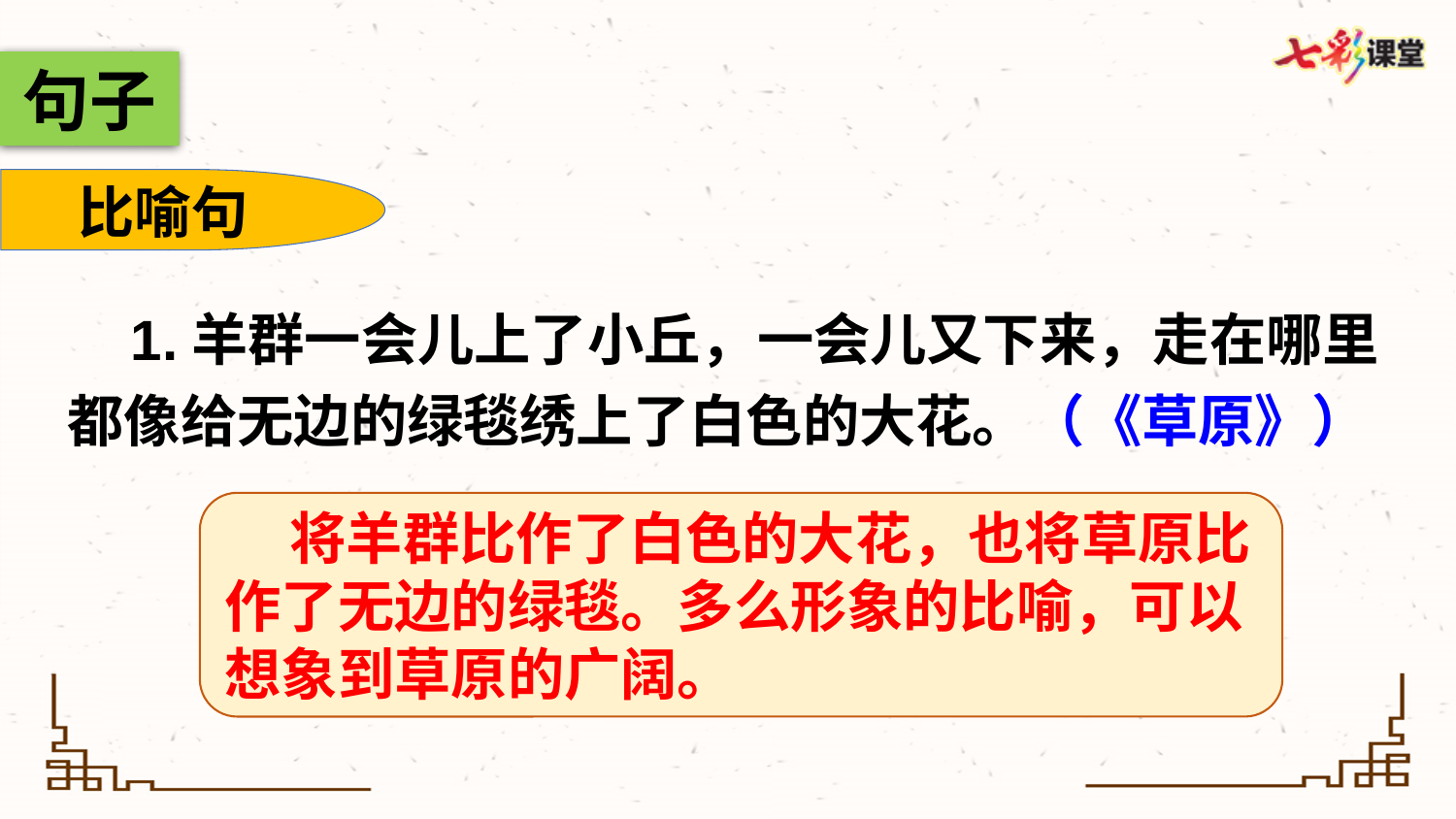

句子

比喻句
    1.羊群一会儿上了小丘，一会儿又下来，走在哪里都像给无边的绿毯绣上了白色的大花。（《草原》）
    将羊群比作了白色的大花，也将草原比作了无边的绿毯。多么形象的比喻，可以想象到草原的广阔。